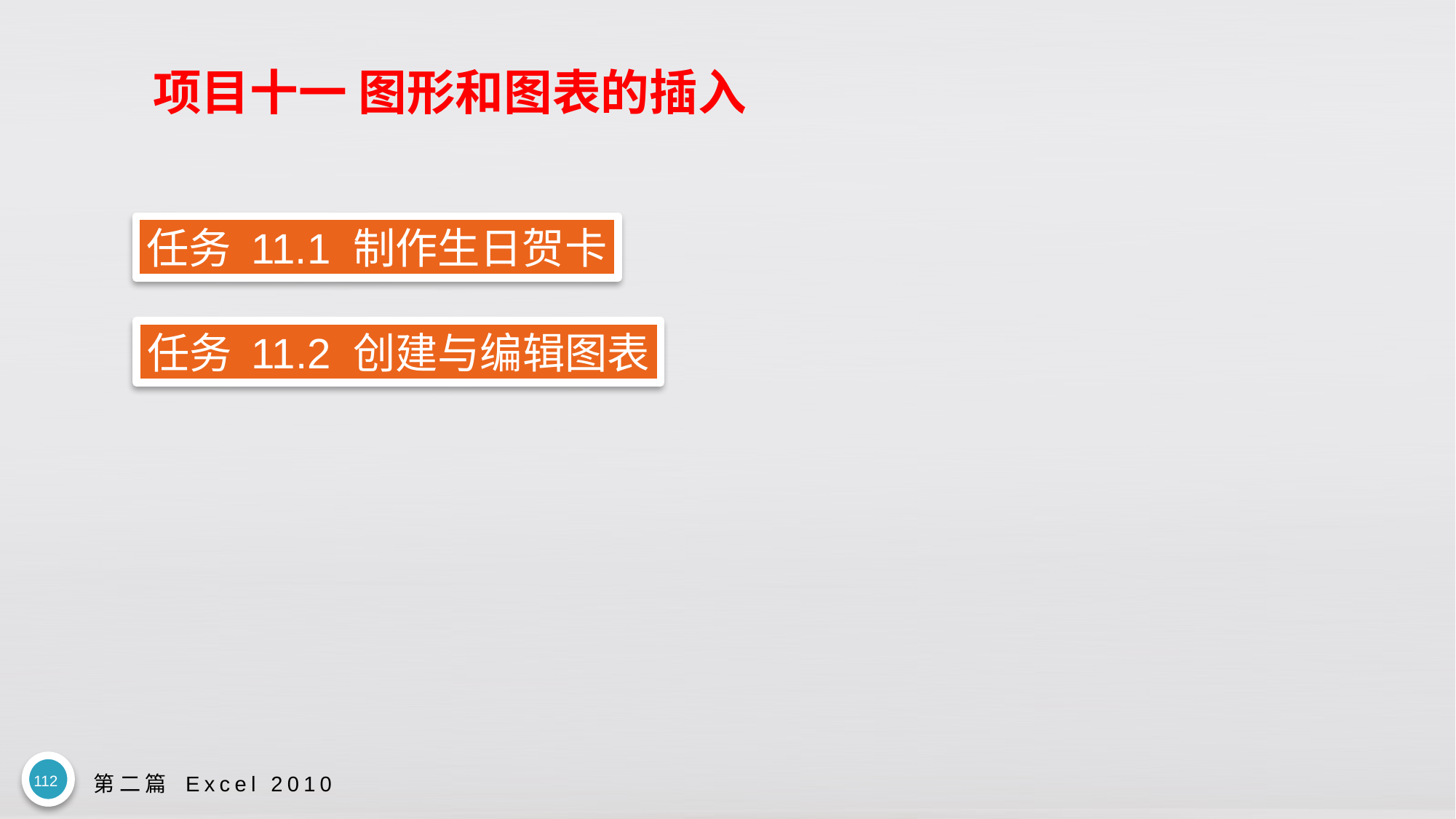

# 项目十一 图形和图表的插入
任务 11.1 制作生日贺卡
任务 11.2 创建与编辑图表
112